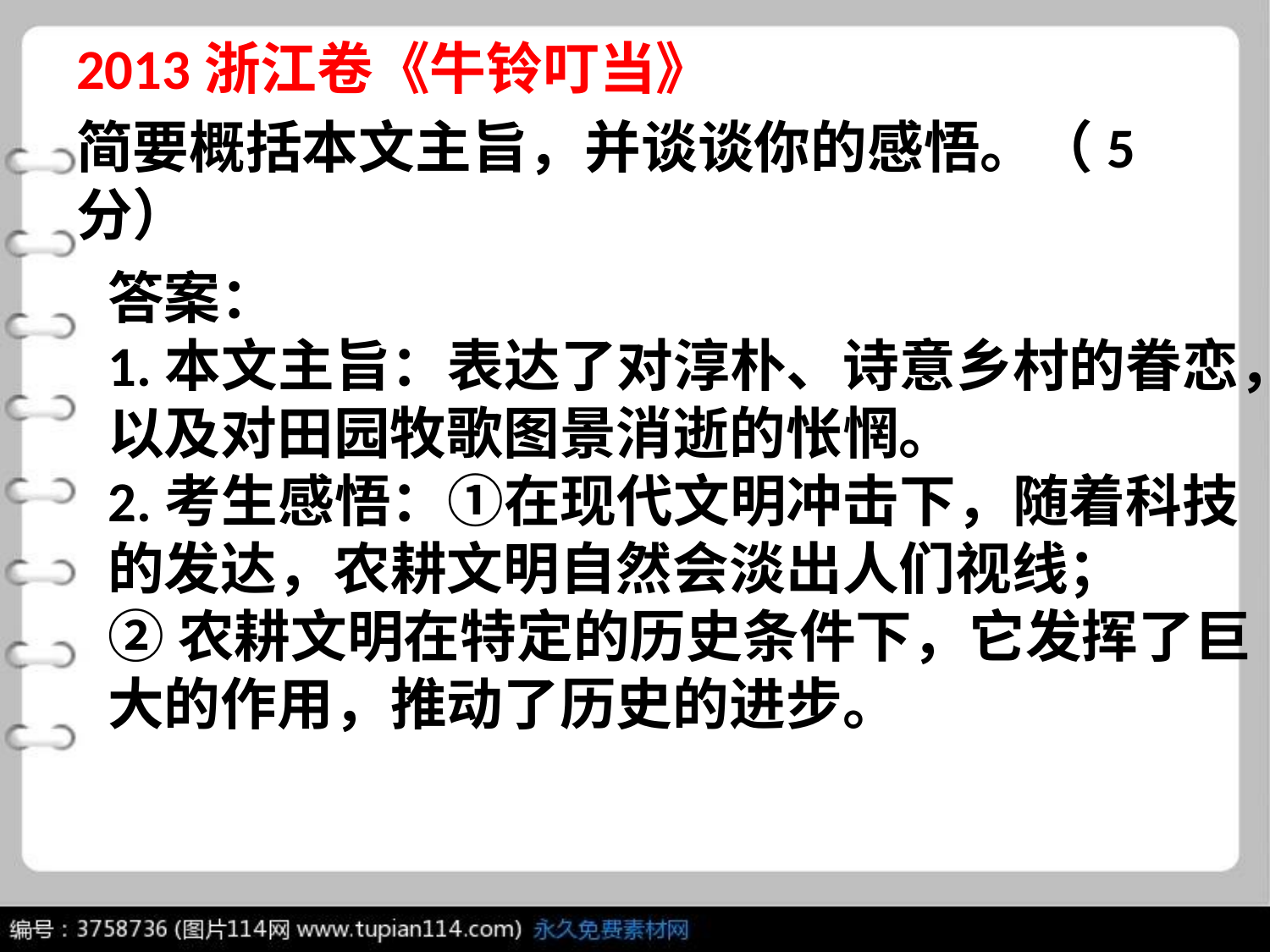

2013浙江卷《牛铃叮当》
简要概括本文主旨，并谈谈你的感悟。（5分）
答案：
1.本文主旨：表达了对淳朴、诗意乡村的眷恋，以及对田园牧歌图景消逝的怅惘。
2.考生感悟：①在现代文明冲击下，随着科技的发达，农耕文明自然会淡出人们视线；
②农耕文明在特定的历史条件下，它发挥了巨大的作用，推动了历史的进步。